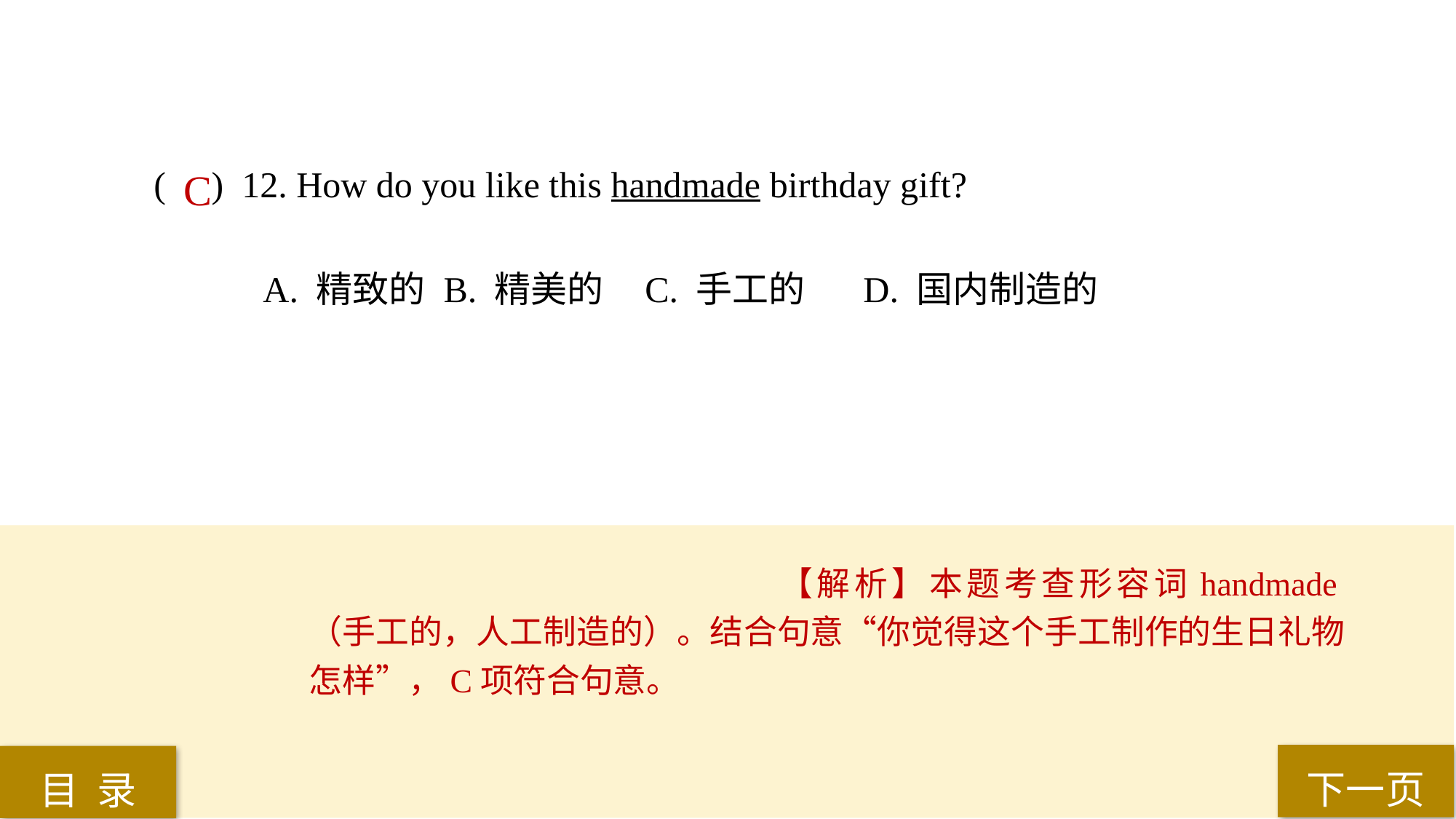

(     )  12. How do you like this handmade birthday gift?

A. 精致的	 B. 精美的 	C. 手工的 	D. 国内制造的
C
【解析】本题考查形容词handmade（手工的，人工制造的）。结合句意“你觉得这个手工制作的生日礼物怎样”，C项符合句意。